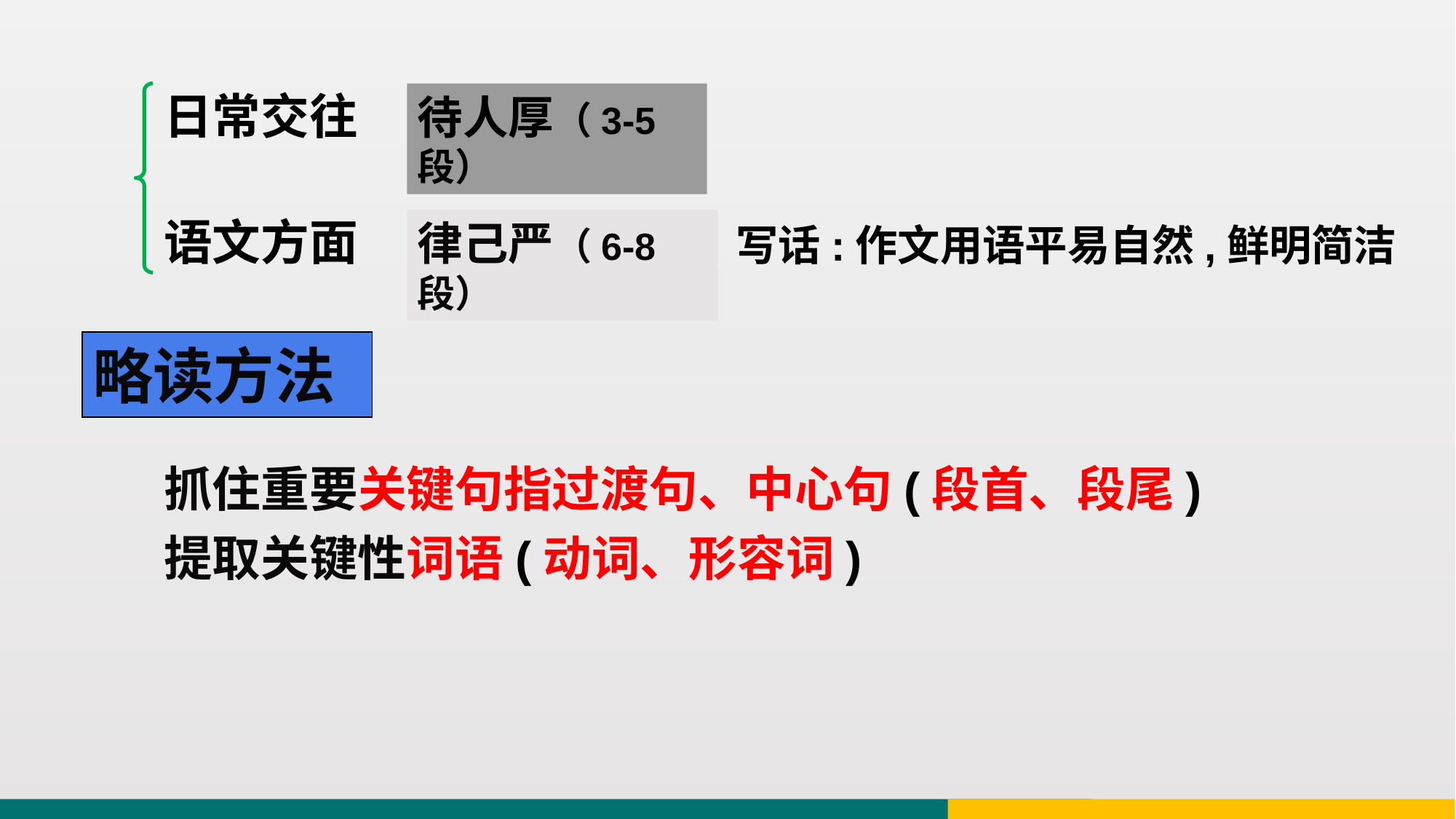

日常交往

待人厚（3-5段）
语文方面
律己严（6-8段）
写话:作文用语平易自然,鲜明简洁
略读方法
抓住重要关键句指过渡句、中心句(段首、段尾)
提取关键性词语(动词、形容词)